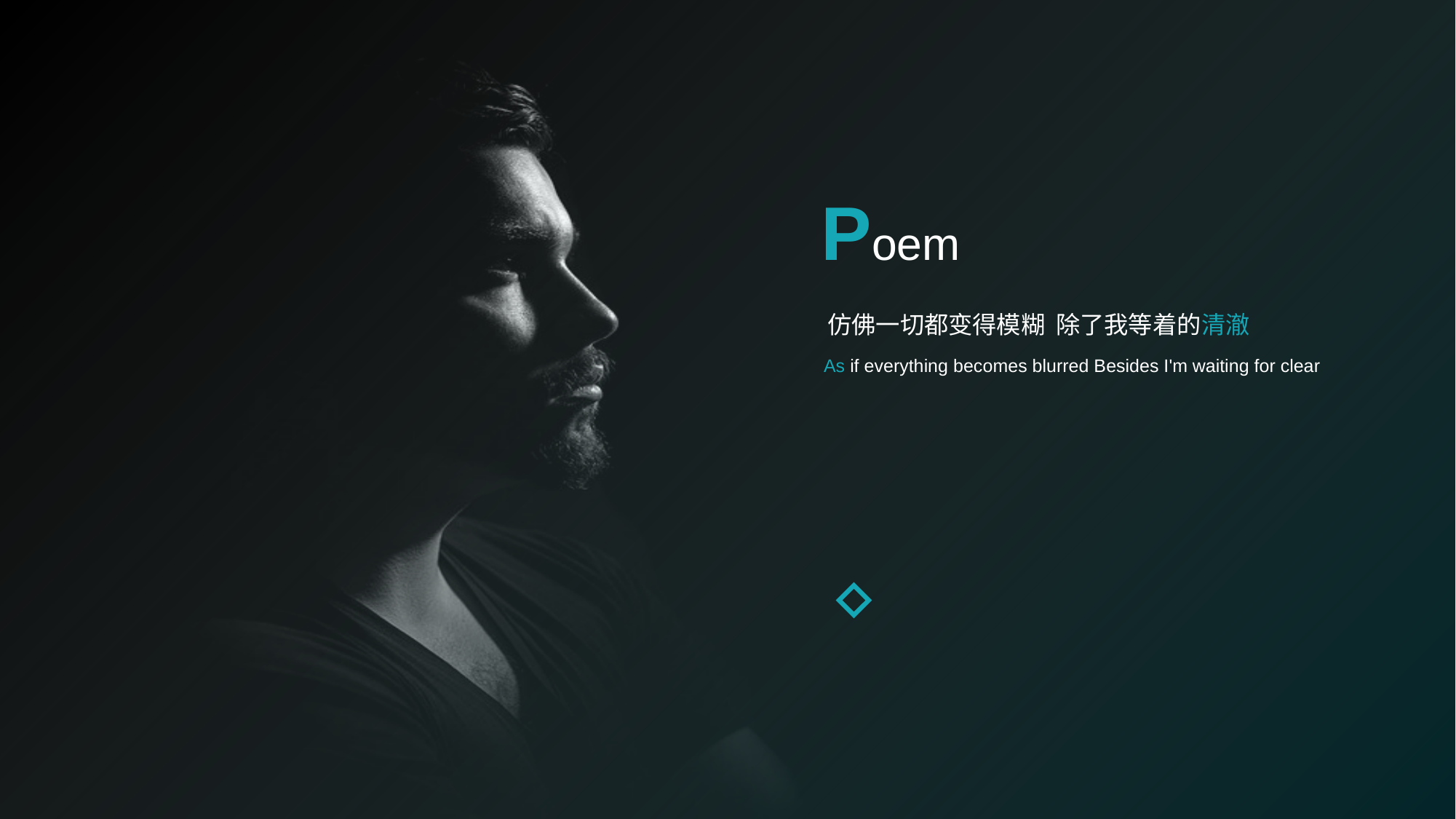

Poem
仿佛一切都变得模糊  除了我等着的清澈
As if everything becomes blurred Besides I'm waiting for clear